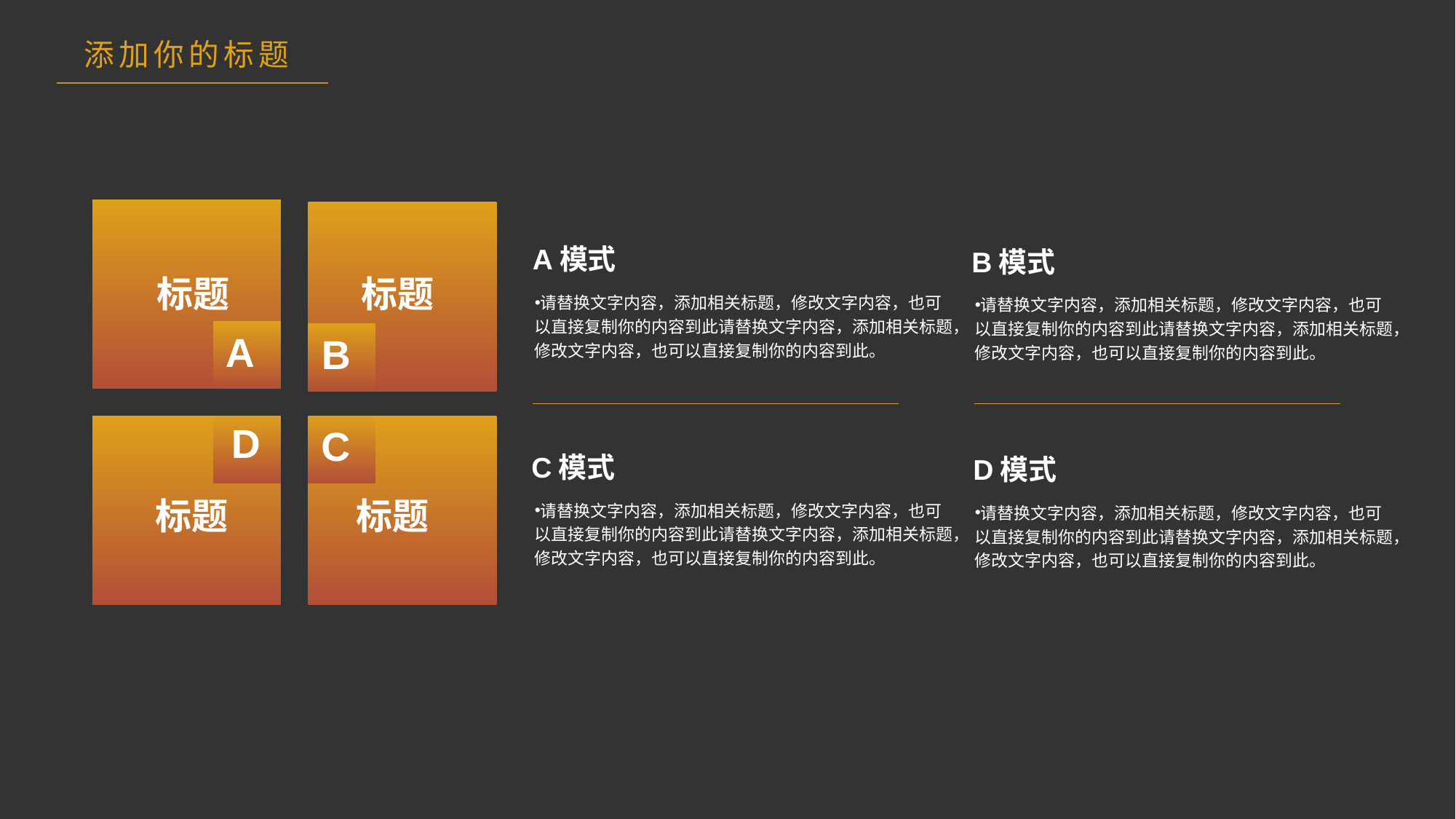

添加你的标题

A模式
B模式
标题
标题
请替换文字内容，添加相关标题，修改文字内容，也可以直接复制你的内容到此请替换文字内容，添加相关标题，修改文字内容，也可以直接复制你的内容到此。

请替换文字内容，添加相关标题，修改文字内容，也可以直接复制你的内容到此请替换文字内容，添加相关标题，修改文字内容，也可以直接复制你的内容到此。

A

B

D
C

C模式
D模式
标题
标题
请替换文字内容，添加相关标题，修改文字内容，也可以直接复制你的内容到此请替换文字内容，添加相关标题，修改文字内容，也可以直接复制你的内容到此。

请替换文字内容，添加相关标题，修改文字内容，也可以直接复制你的内容到此请替换文字内容，添加相关标题，修改文字内容，也可以直接复制你的内容到此。